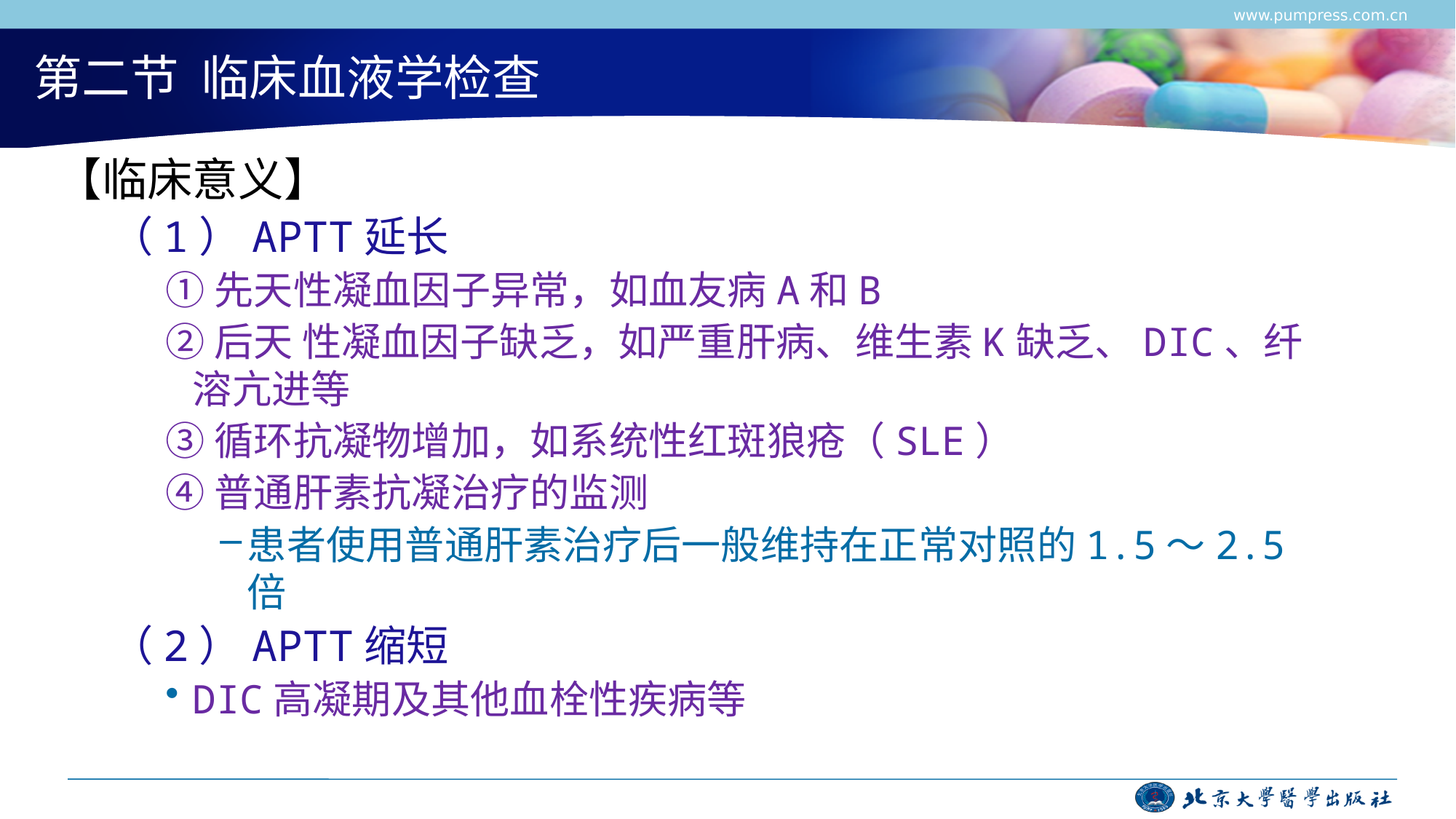

www.pumpress.com.cn
# 第二节  临床血液学检查
【临床意义】
（1）APTT延长
①先天性凝血因子异常，如血友病A和B
②后天 性凝血因子缺乏，如严重肝病、维生素K缺乏、DIC、纤溶亢进等
③循环抗凝物增加，如系统性红斑狼疮（SLE）
④普通肝素抗凝治疗的监测
患者使用普通肝素治疗后一般维持在正常对照的1.5～2.5倍
（2）APTT缩短
DIC高凝期及其他血栓性疾病等